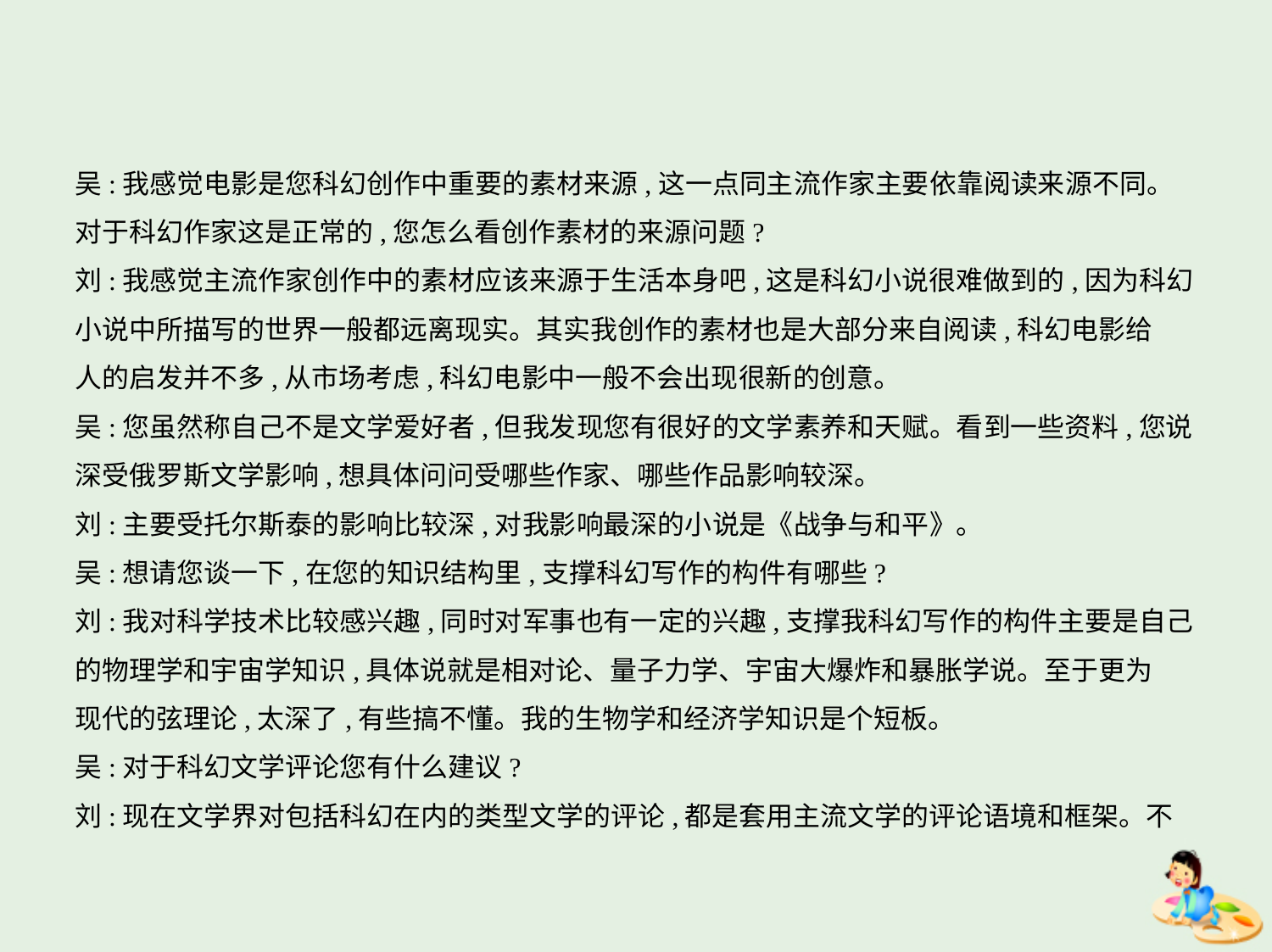

吴:我感觉电影是您科幻创作中重要的素材来源,这一点同主流作家主要依靠阅读来源不同。
对于科幻作家这是正常的,您怎么看创作素材的来源问题?
刘:我感觉主流作家创作中的素材应该来源于生活本身吧,这是科幻小说很难做到的,因为科幻
小说中所描写的世界一般都远离现实。其实我创作的素材也是大部分来自阅读,科幻电影给
人的启发并不多,从市场考虑,科幻电影中一般不会出现很新的创意。
吴:您虽然称自己不是文学爱好者,但我发现您有很好的文学素养和天赋。看到一些资料,您说
深受俄罗斯文学影响,想具体问问受哪些作家、哪些作品影响较深。
刘:主要受托尔斯泰的影响比较深,对我影响最深的小说是《战争与和平》。
吴:想请您谈一下,在您的知识结构里,支撑科幻写作的构件有哪些?
刘:我对科学技术比较感兴趣,同时对军事也有一定的兴趣,支撑我科幻写作的构件主要是自己
的物理学和宇宙学知识,具体说就是相对论、量子力学、宇宙大爆炸和暴胀学说。至于更为
现代的弦理论,太深了,有些搞不懂。我的生物学和经济学知识是个短板。
吴:对于科幻文学评论您有什么建议?
刘:现在文学界对包括科幻在内的类型文学的评论,都是套用主流文学的评论语境和框架。不